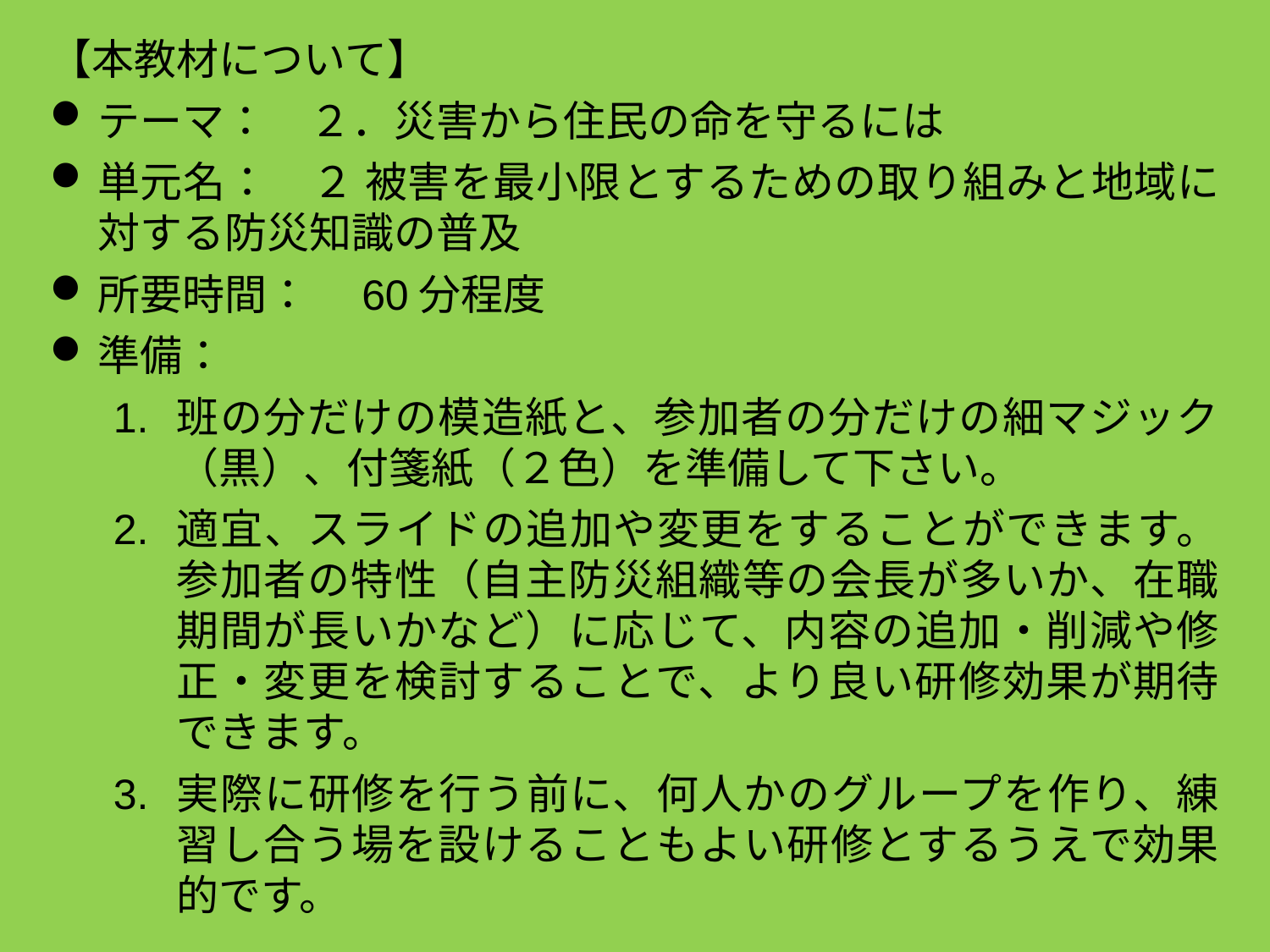

【本教材について】
テーマ：　２．災害から住民の命を守るには
単元名：　２ 被害を最小限とするための取り組みと地域に対する防災知識の普及
所要時間：　60分程度
準備：
班の分だけの模造紙と、参加者の分だけの細マジック（黒）、付箋紙（２色）を準備して下さい。
適宜、スライドの追加や変更をすることができます。参加者の特性（自主防災組織等の会長が多いか、在職期間が長いかなど）に応じて、内容の追加・削減や修正・変更を検討することで、より良い研修効果が期待できます。
実際に研修を行う前に、何人かのグループを作り、練習し合う場を設けることもよい研修とするうえで効果的です。